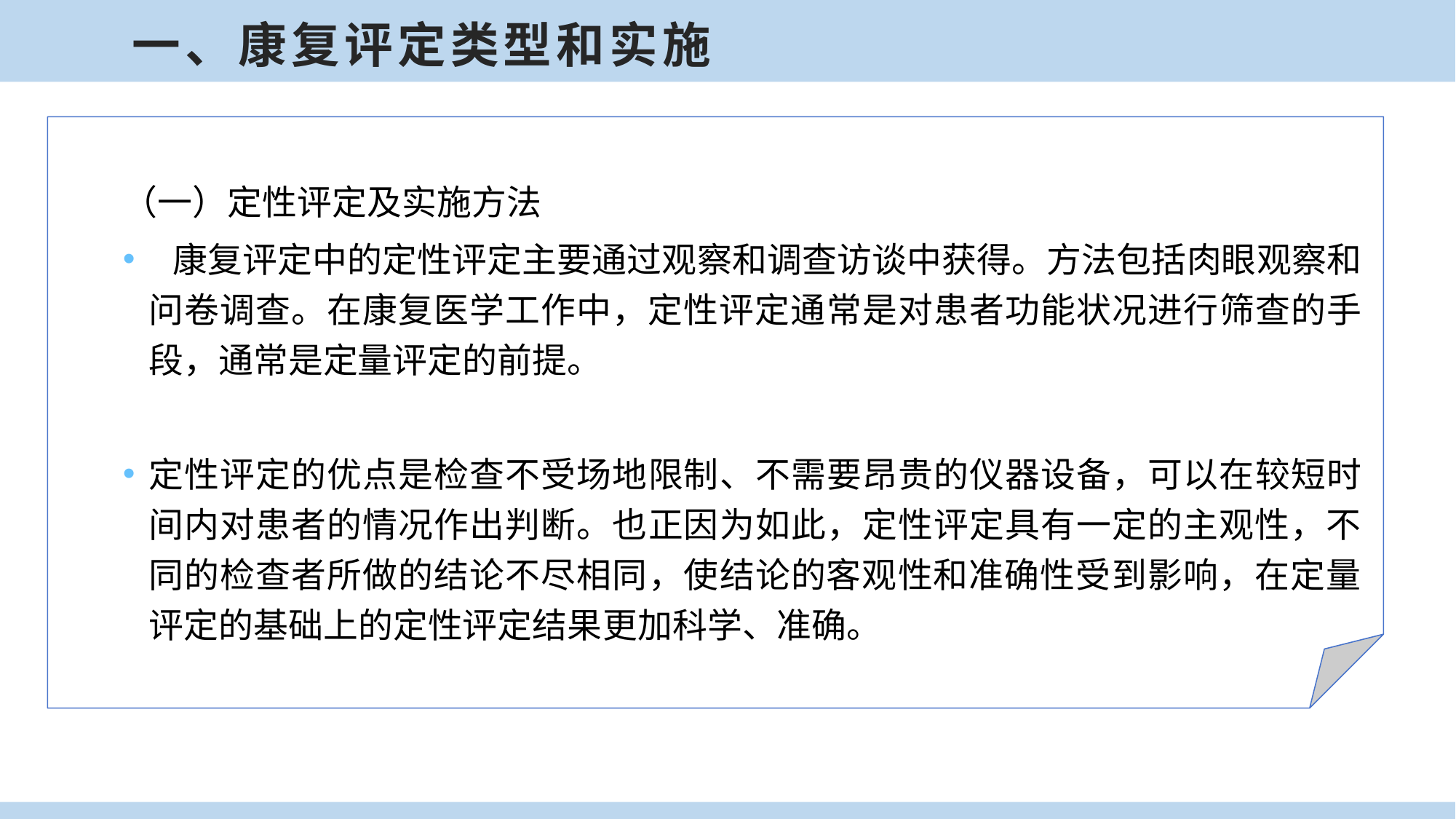

一、康复评定类型和实施

（一）定性评定及实施方法
  康复评定中的定性评定主要通过观察和调查访谈中获得。方法包括肉眼观察和问卷调查。在康复医学工作中，定性评定通常是对患者功能状况进行筛查的手段，通常是定量评定的前提。

定性评定的优点是检查不受场地限制、不需要昂贵的仪器设备，可以在较短时间内对患者的情况作出判断。也正因为如此，定性评定具有一定的主观性，不同的检查者所做的结论不尽相同，使结论的客观性和准确性受到影响，在定量评定的基础上的定性评定结果更加科学、准确。